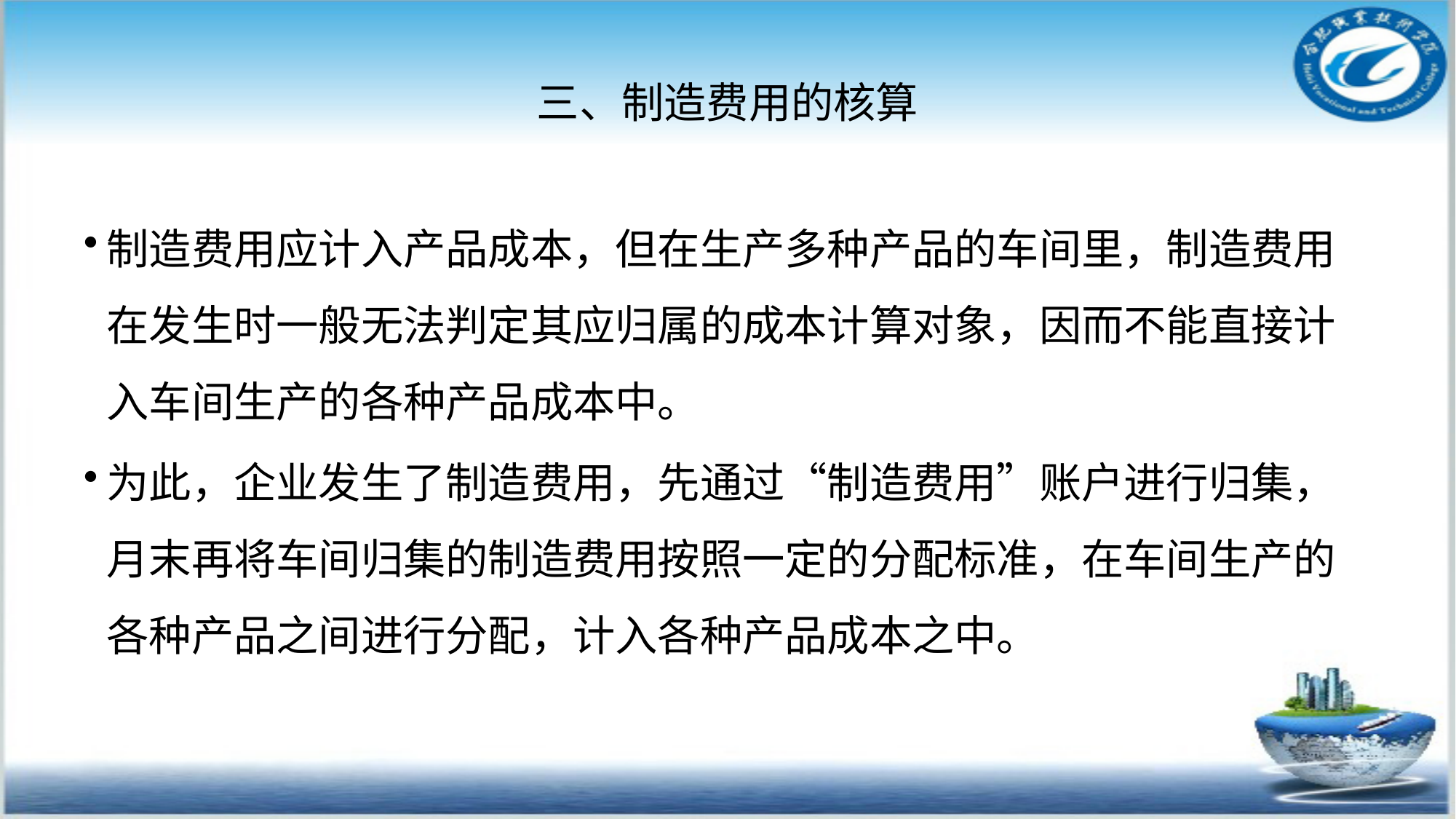

# 三、制造费用的核算
制造费用应计入产品成本，但在生产多种产品的车间里，制造费用在发生时一般无法判定其应归属的成本计算对象，因而不能直接计入车间生产的各种产品成本中。
为此，企业发生了制造费用，先通过“制造费用”账户进行归集，月末再将车间归集的制造费用按照一定的分配标准，在车间生产的各种产品之间进行分配，计入各种产品成本之中。